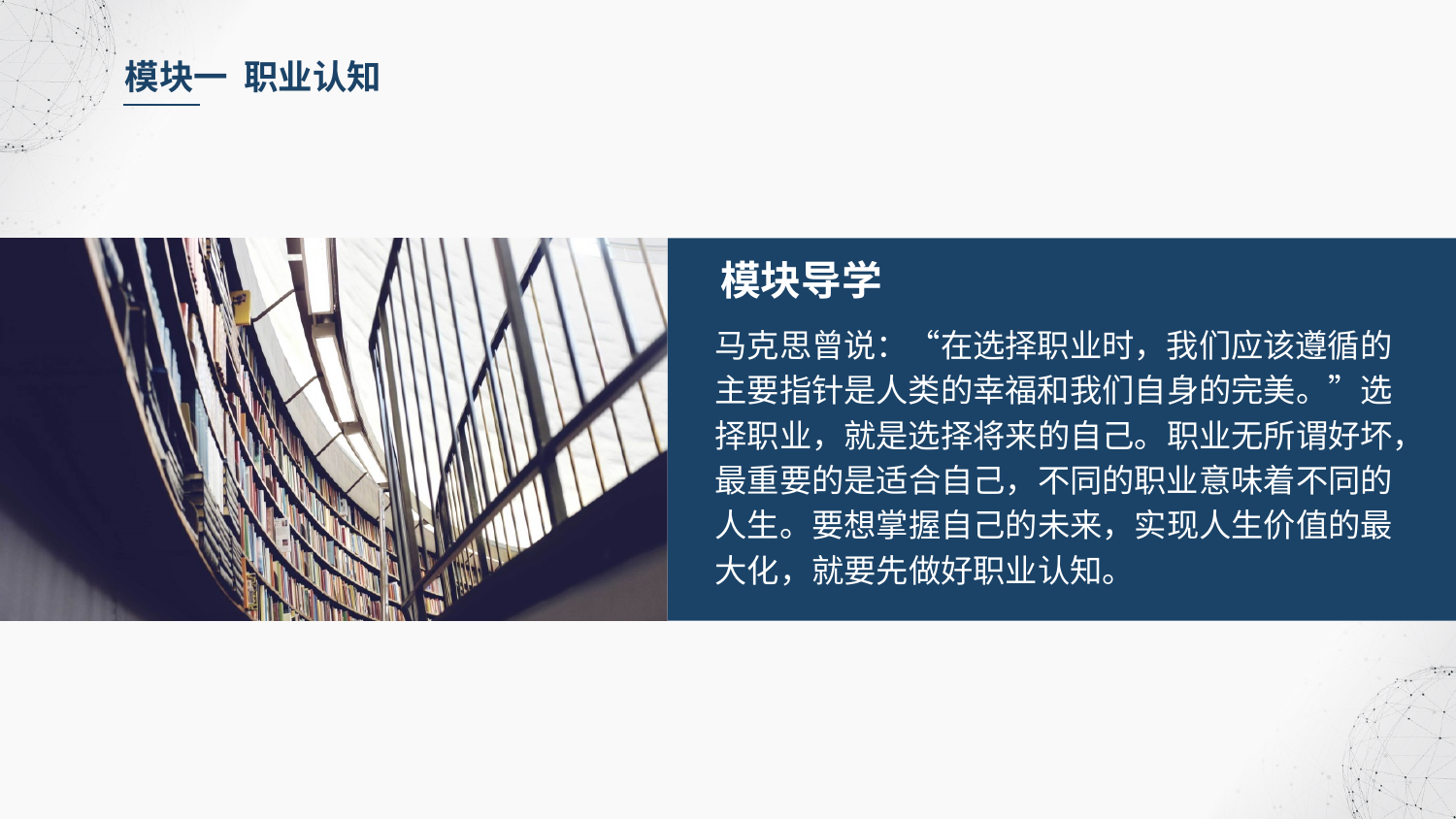

模块一  职业认知

模块导学
马克思曾说：“在选择职业时，我们应该遵循的主要指针是人类的幸福和我们自身的完美。”选择职业，就是选择将来的自己。职业无所谓好坏，最重要的是适合自己，不同的职业意味着不同的人生。要想掌握自己的未来，实现人生价值的最大化，就要先做好职业认知。